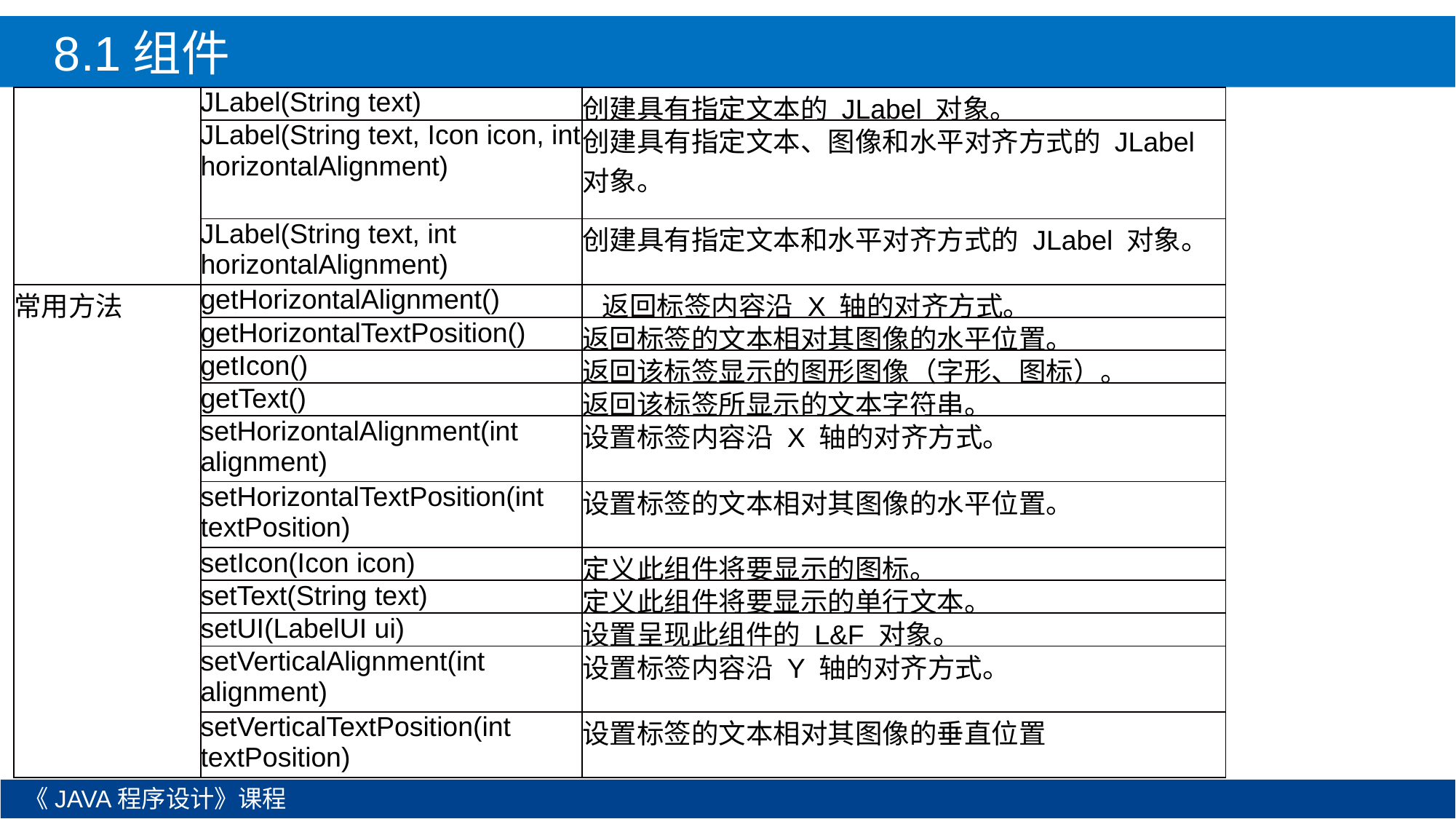

8.1组件

|  | JLabel(String text) | 创建具有指定文本的 JLabel 对象。 |
| --- | --- | --- |
|  | JLabel(String text, Icon icon, int horizontalAlignment) | 创建具有指定文本、图像和水平对齐方式的 JLabel 对象。 |
|  | JLabel(String text, int horizontalAlignment) | 创建具有指定文本和水平对齐方式的 JLabel 对象。 |
| 常用方法 | getHorizontalAlignment() | 返回标签内容沿 X 轴的对齐方式。 |
|  | getHorizontalTextPosition() | 返回标签的文本相对其图像的水平位置。 |
|  | getIcon() | 返回该标签显示的图形图像（字形、图标）。 |
|  | getText() | 返回该标签所显示的文本字符串。 |
|  | setHorizontalAlignment(int alignment) | 设置标签内容沿 X 轴的对齐方式。 |
|  | setHorizontalTextPosition(int textPosition) | 设置标签的文本相对其图像的水平位置。 |
|  | setIcon(Icon icon) | 定义此组件将要显示的图标。 |
|  | setText(String text) | 定义此组件将要显示的单行文本。 |
|  | setUI(LabelUI ui) | 设置呈现此组件的 L&F 对象。 |
|  | setVerticalAlignment(int alignment) | 设置标签内容沿 Y 轴的对齐方式。 |
|  | setVerticalTextPosition(int textPosition) | 设置标签的文本相对其图像的垂直位置 |
《JAVA程序设计》课程